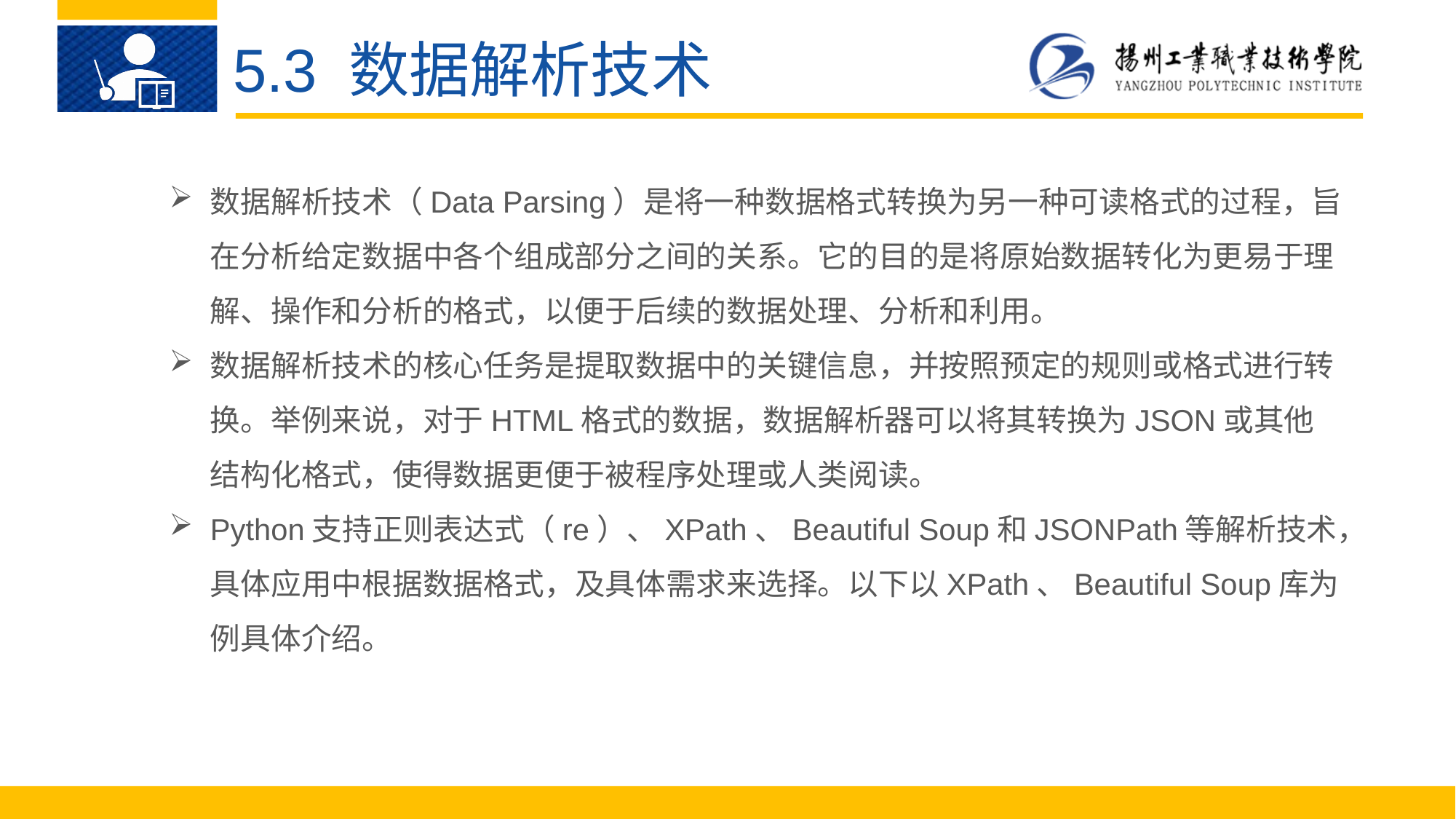

5.3 数据解析技术
数据解析技术（Data Parsing）是将一种数据格式转换为另一种可读格式的过程，旨在分析给定数据中各个组成部分之间的关系。它的目的是将原始数据转化为更易于理解、操作和分析的格式，以便于后续的数据处理、分析和利用。
数据解析技术的核心任务是提取数据中的关键信息，并按照预定的规则或格式进行转换。举例来说，对于HTML格式的数据，数据解析器可以将其转换为JSON或其他结构化格式，使得数据更便于被程序处理或人类阅读。
Python支持正则表达式（re）、XPath、Beautiful Soup和JSONPath等解析技术，具体应用中根据数据格式，及具体需求来选择。以下以XPath、Beautiful Soup库为例具体介绍。